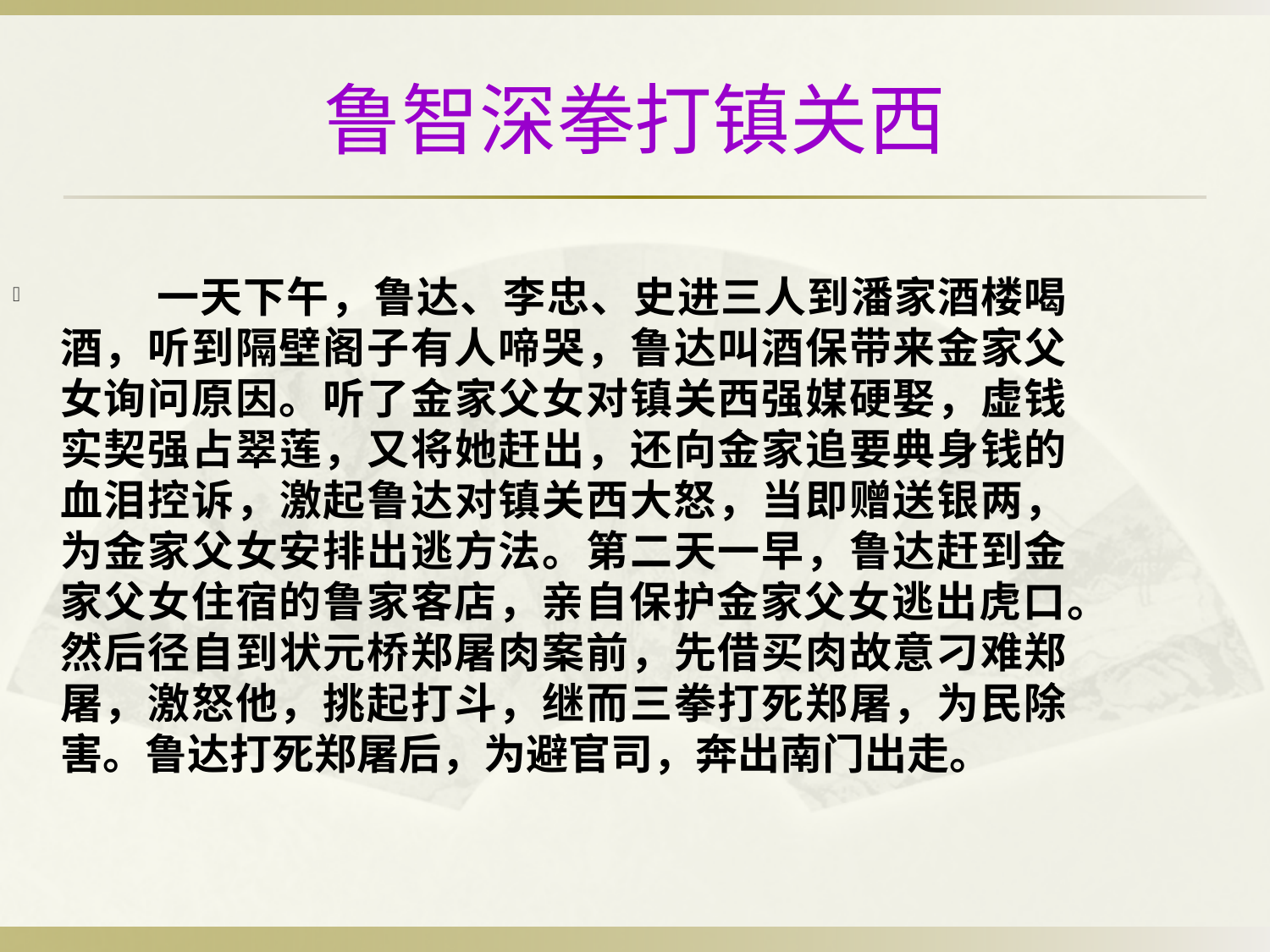

# 鲁智深拳打镇关西

        一天下午，鲁达、李忠、史进三人到潘家酒楼喝酒，听到隔壁阁子有人啼哭，鲁达叫酒保带来金家父女询问原因。听了金家父女对镇关西强媒硬娶，虚钱实契强占翠莲，又将她赶出，还向金家追要典身钱的血泪控诉，激起鲁达对镇关西大怒，当即赠送银两，为金家父女安排出逃方法。第二天一早，鲁达赶到金家父女住宿的鲁家客店，亲自保护金家父女逃出虎口。然后径自到状元桥郑屠肉案前，先借买肉故意刁难郑屠，激怒他，挑起打斗，继而三拳打死郑屠，为民除害。鲁达打死郑屠后，为避官司，奔出南门出走。